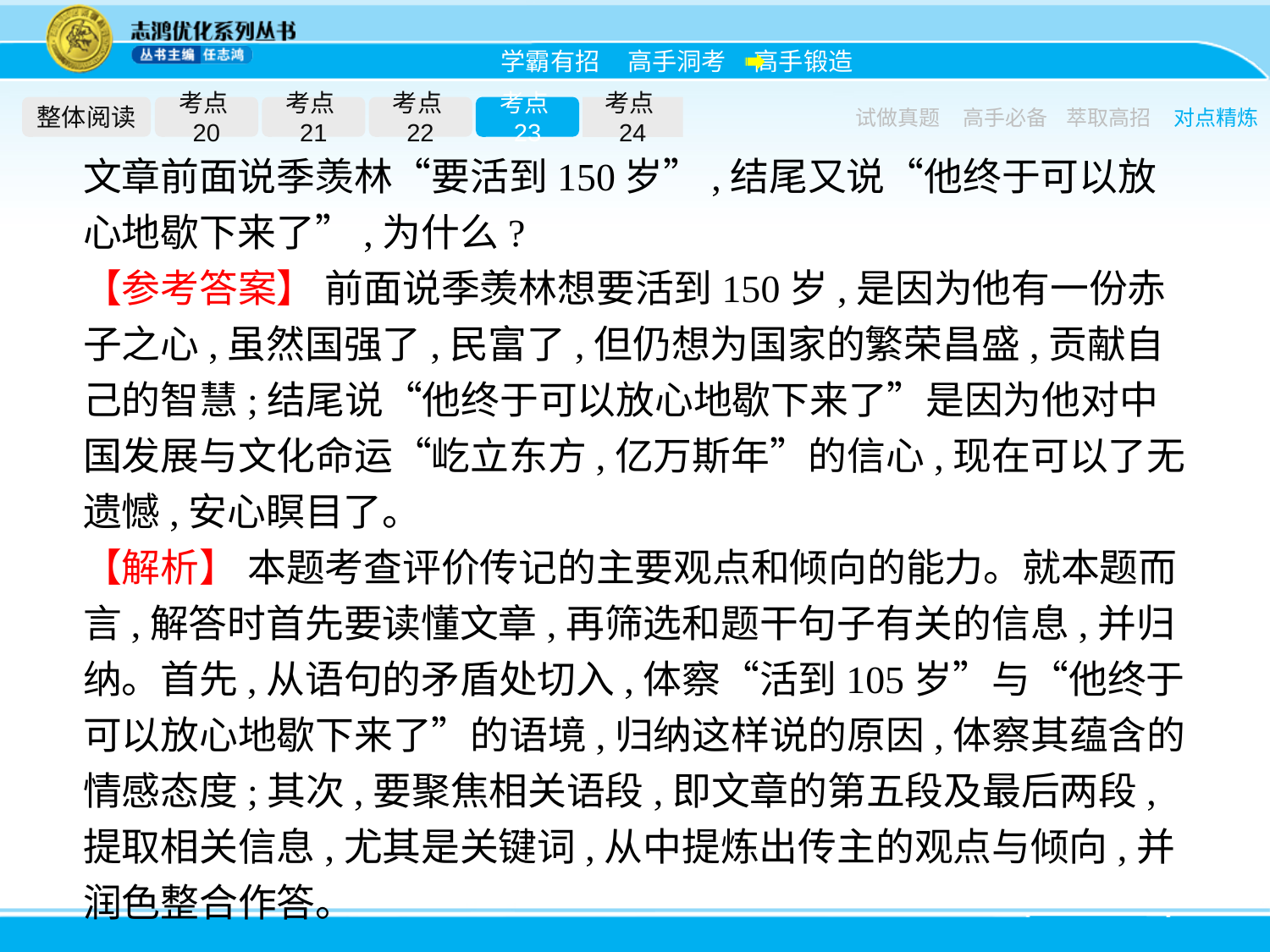

整体阅读
考点20
考点21
考点22
考点23
考点24
试做真题
高手必备
萃取高招
对点精炼
文章前面说季羡林“要活到150岁”,结尾又说“他终于可以放心地歇下来了”,为什么?
【参考答案】 前面说季羡林想要活到150岁,是因为他有一份赤子之心,虽然国强了,民富了,但仍想为国家的繁荣昌盛,贡献自己的智慧;结尾说“他终于可以放心地歇下来了”是因为他对中国发展与文化命运“屹立东方,亿万斯年”的信心,现在可以了无遗憾,安心瞑目了。
【解析】 本题考查评价传记的主要观点和倾向的能力。就本题而言,解答时首先要读懂文章,再筛选和题干句子有关的信息,并归纳。首先,从语句的矛盾处切入,体察“活到105岁”与“他终于可以放心地歇下来了”的语境,归纳这样说的原因,体察其蕴含的情感态度;其次,要聚焦相关语段,即文章的第五段及最后两段,提取相关信息,尤其是关键词,从中提炼出传主的观点与倾向,并润色整合作答。